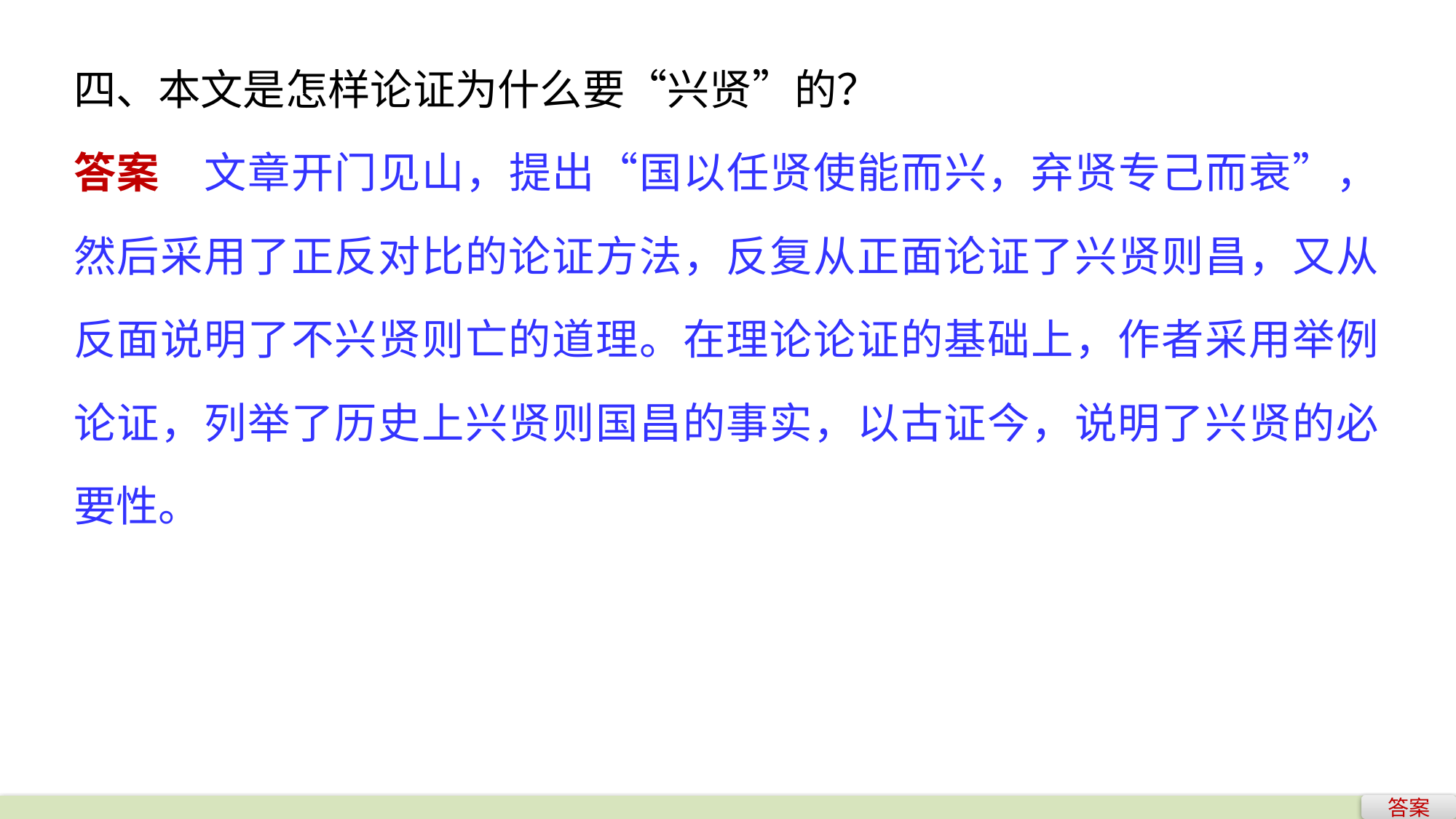

四、本文是怎样论证为什么要“兴贤”的？
答案　文章开门见山，提出“国以任贤使能而兴，弃贤专己而衰”，然后采用了正反对比的论证方法，反复从正面论证了兴贤则昌，又从反面说明了不兴贤则亡的道理。在理论论证的基础上，作者采用举例论证，列举了历史上兴贤则国昌的事实，以古证今，说明了兴贤的必要性。
答案